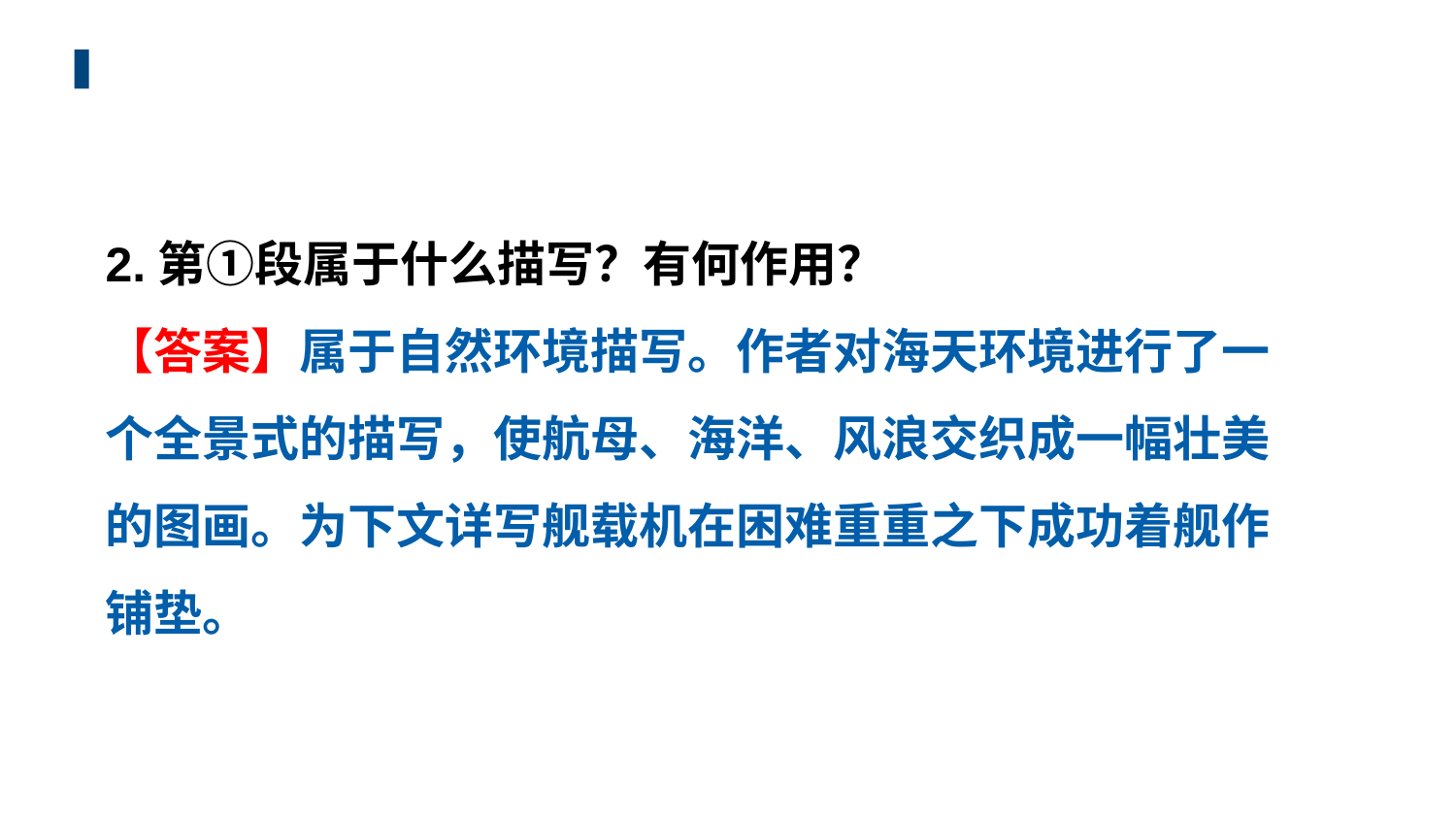

2.第①段属于什么描写？有何作用？
【答案】属于自然环境描写。作者对海天环境进行了一个全景式的描写，使航母、海洋、风浪交织成一幅壮美的图画。为下文详写舰载机在困难重重之下成功着舰作铺垫。